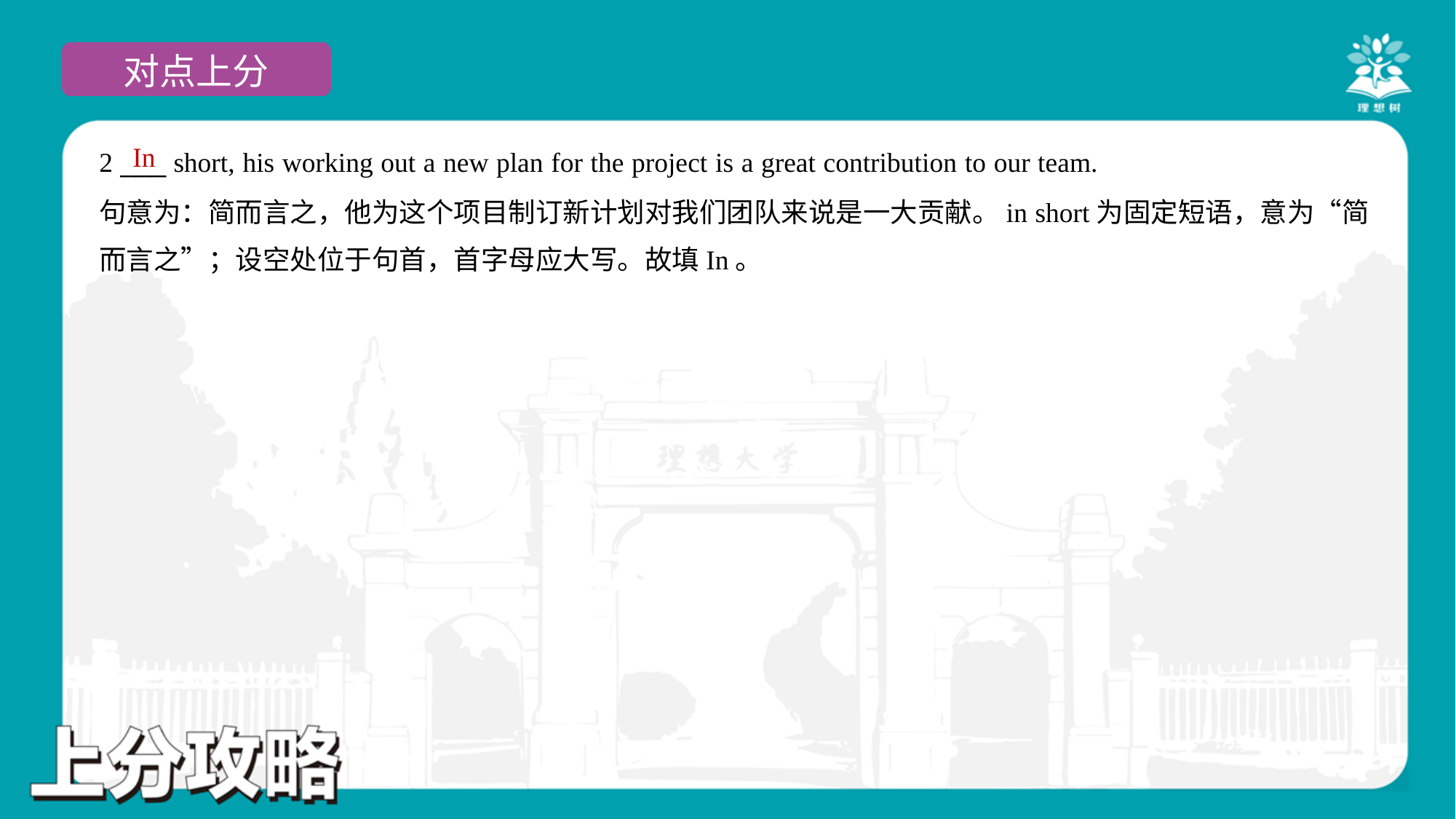

In
2 ___ short, his working out a new plan for the project is a great contribution to our team.
句意为：简而言之，他为这个项目制订新计划对我们团队来说是一大贡献。in short为固定短语，意为“简
而言之”；设空处位于句首，首字母应大写。故填In。